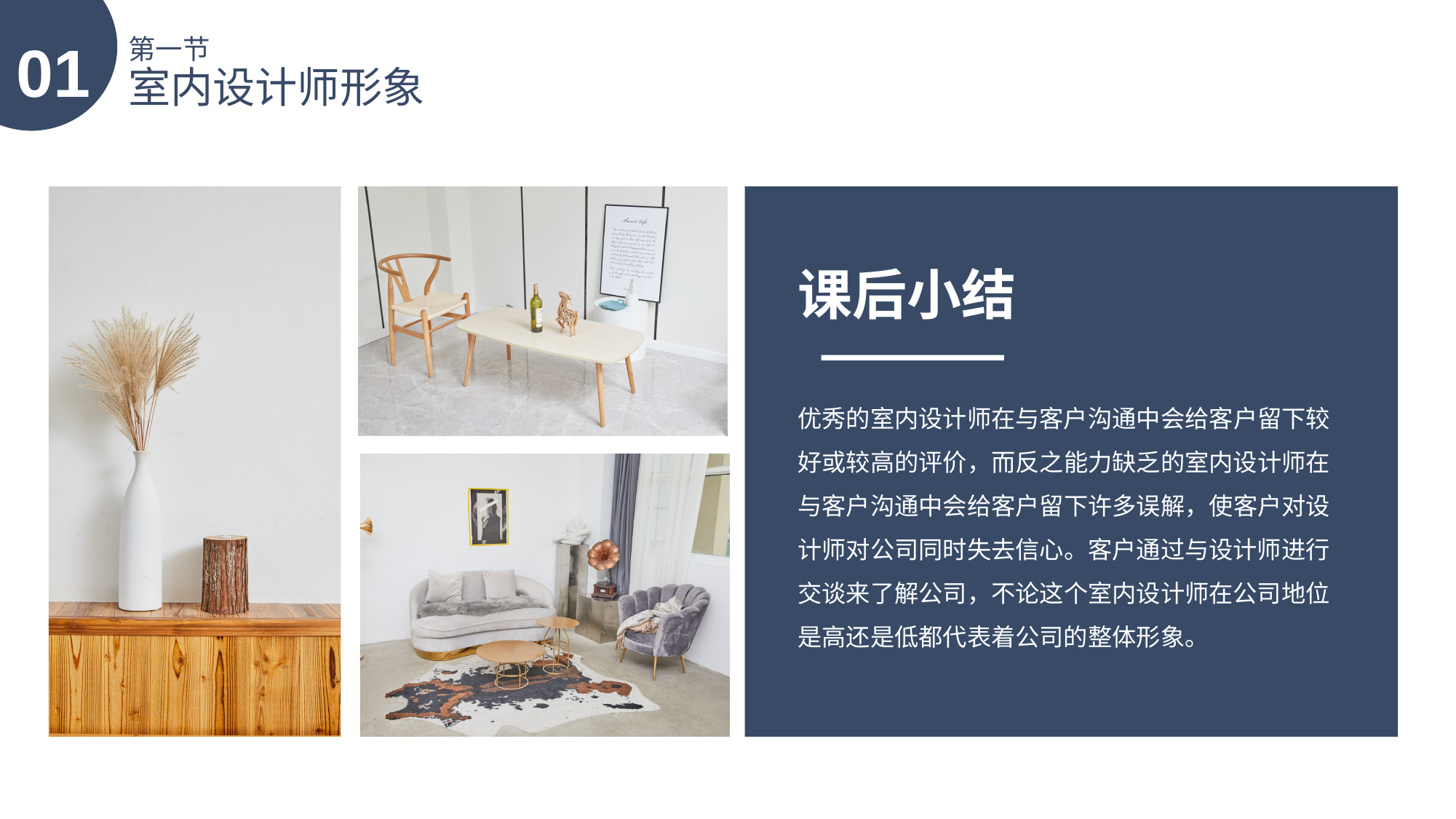

01
第一节
室内设计师形象

课后小结

优秀的室内设计师在与客户沟通中会给客户留下较好或较高的评价，而反之能力缺乏的室内设计师在与客户沟通中会给客户留下许多误解，使客户对设计师对公司同时失去信心。客户通过与设计师进行交谈来了解公司，不论这个室内设计师在公司地位是高还是低都代表着公司的整体形象。